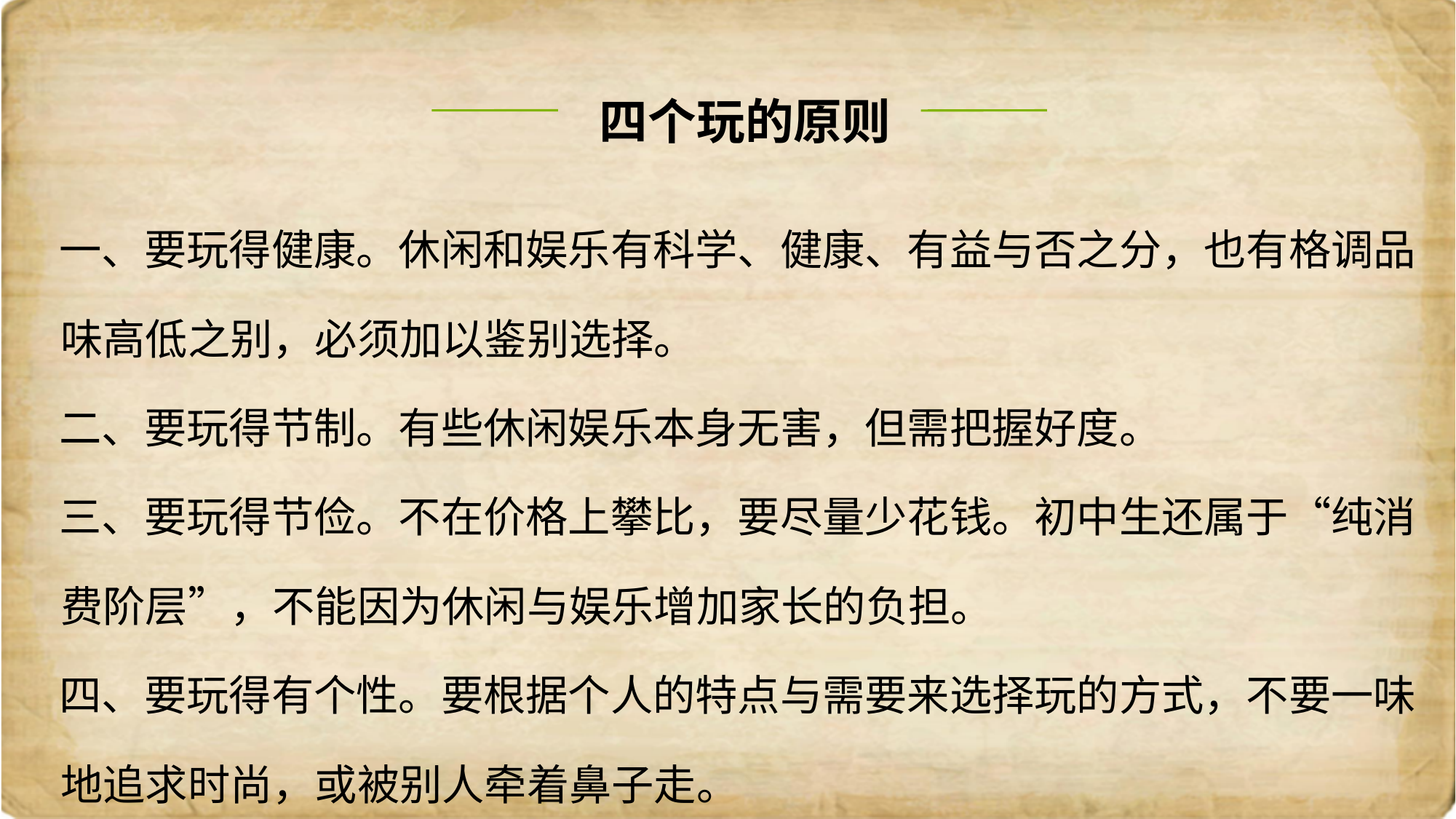

四个玩的原则

一、要玩得健康。休闲和娱乐有科学、健康、有益与否之分，也有格调品味高低之别，必须加以鉴别选择。
二、要玩得节制。有些休闲娱乐本身无害，但需把握好度。
三、要玩得节俭。不在价格上攀比，要尽量少花钱。初中生还属于“纯消费阶层”，不能因为休闲与娱乐增加家长的负担。
四、要玩得有个性。要根据个人的特点与需要来选择玩的方式，不要一味地追求时尚，或被别人牵着鼻子走。